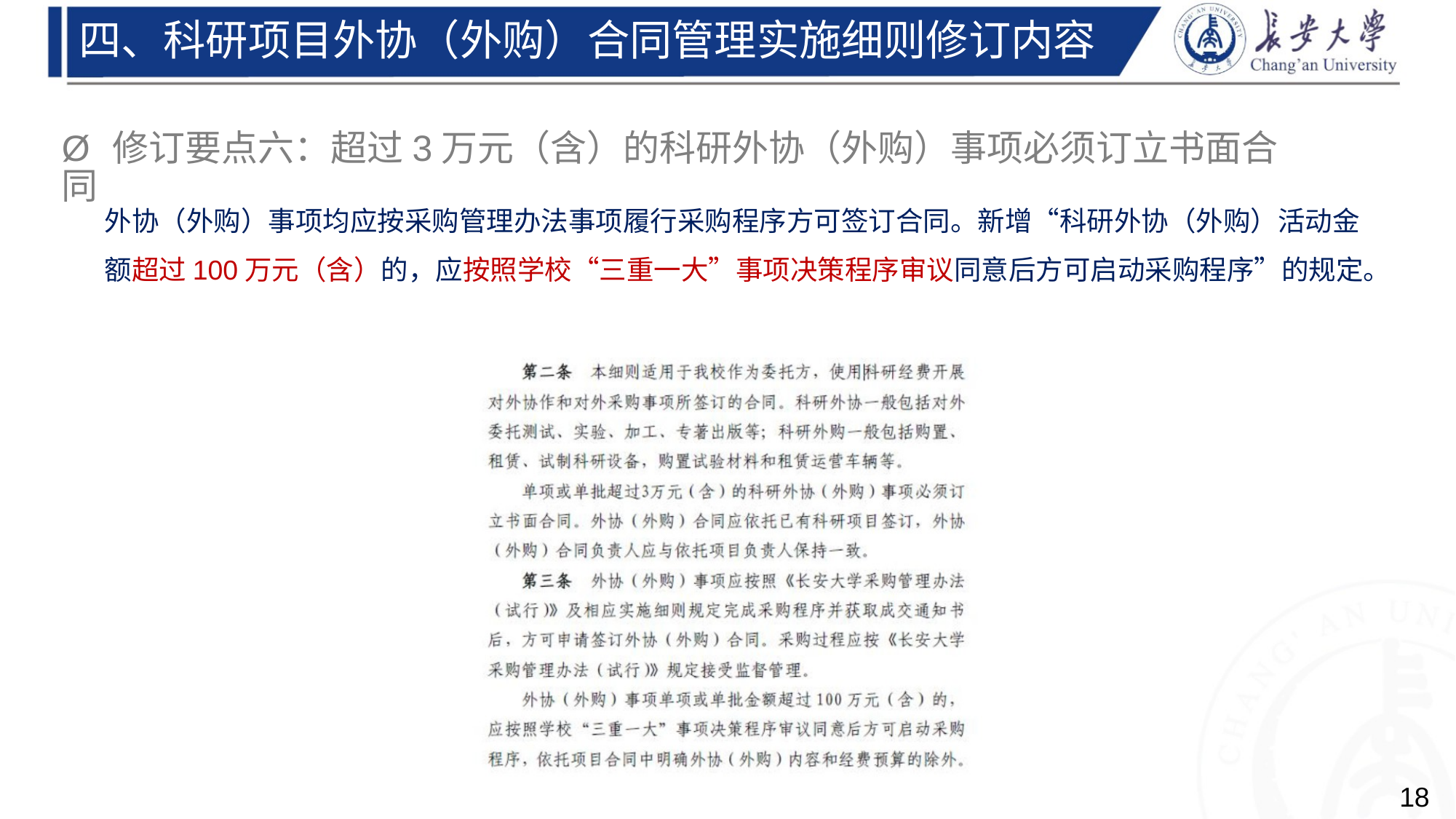

四、科研项目外协（外购）合同管理实施细则修订内容
Ø 修订要点六：超过3万元（含）的科研外协（外购）事项必须订立书面合同
外协（外购）事项均应按采购管理办法事项履行采购程序方可签订合同。新增“科研外协（外购）活动金
额超过100万元（含）的，应按照学校“三重一大”事项决策程序审议同意后方可启动采购程序”的规定。
18